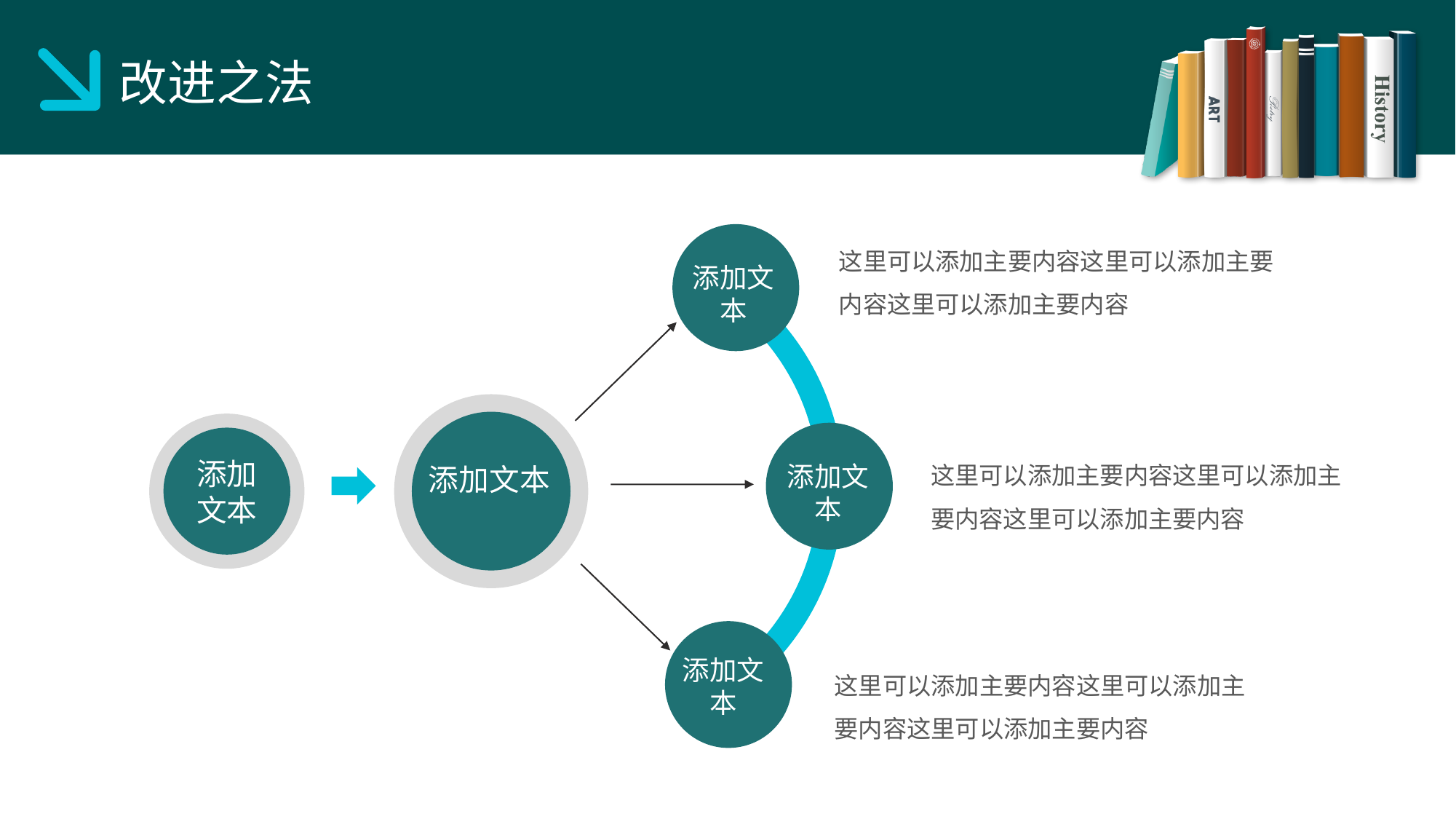

改进之法

这里可以添加主要内容这里可以添加主要内容这里可以添加主要内容
添加文本

这里可以添加主要内容这里可以添加主要内容这里可以添加主要内容
添加文本
添加文本
添加文本

添加文本
这里可以添加主要内容这里可以添加主要内容这里可以添加主要内容